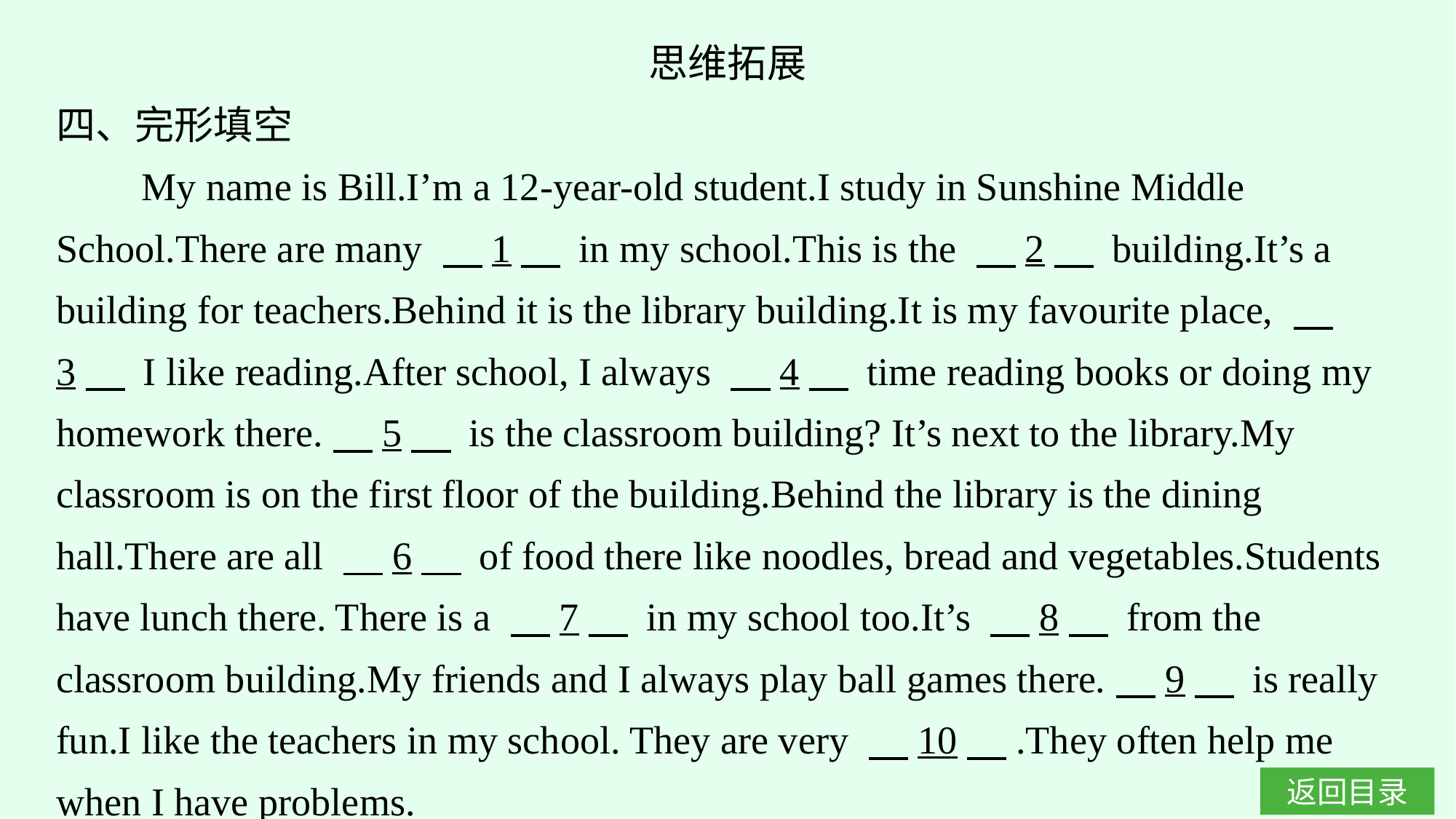

思维拓展
四、完形填空
     My name is Bill.I’m a 12-year-old student.I study in Sunshine Middle School.There are many 　1　 in my school.This is the 　2　 building.It’s a building for teachers.Behind it is the library building.It is my favourite place, 　3　 I like reading.After school, I always 　4　 time reading books or doing my homework there.　5　 is the classroom building? It’s next to the library.My classroom is on the first floor of the building.Behind the library is the dining hall.There are all 　6　 of food there like noodles, bread and vegetables.Students have lunch there. There is a 　7　 in my school too.It’s 　8　 from the classroom building.My friends and I always play ball games there.　9　 is really fun.I like the teachers in my school. They are very 　10　.They often help me when I have problems.